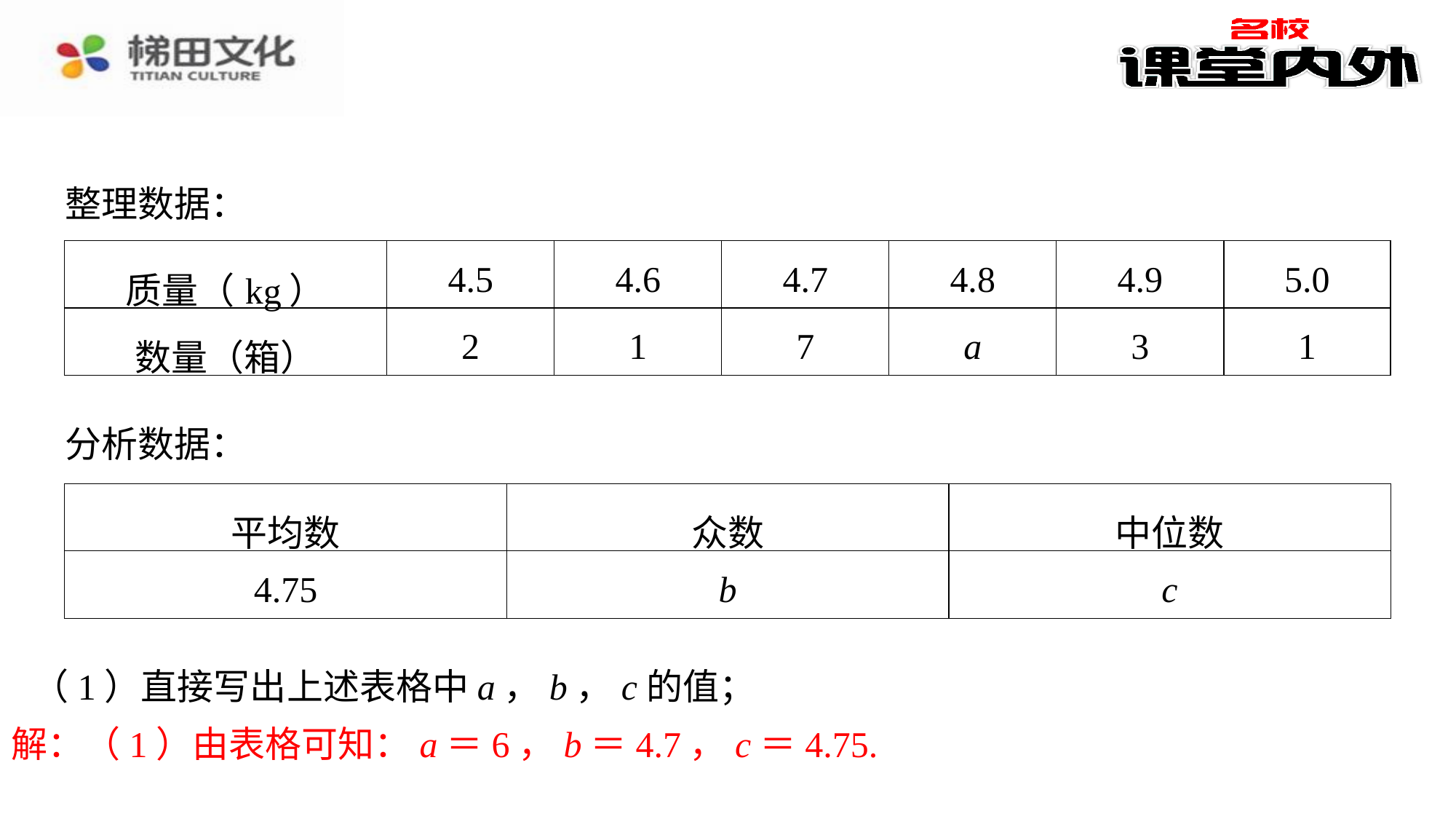

整理数据：
| 质量（kg） | 4.5 | 4.6 | 4.7 | 4.8 | 4.9 | 5.0 |
| --- | --- | --- | --- | --- | --- | --- |
| 数量（箱） | 2 | 1 | 7 | a | 3 | 1 |
分析数据：
| 平均数 | 众数 | 中位数 |
| --- | --- | --- |
| 4.75 | b | c |
（1）直接写出上述表格中a，b，c的值；
解：（1）由表格可知：a＝6，b＝4.7，c＝4.75.